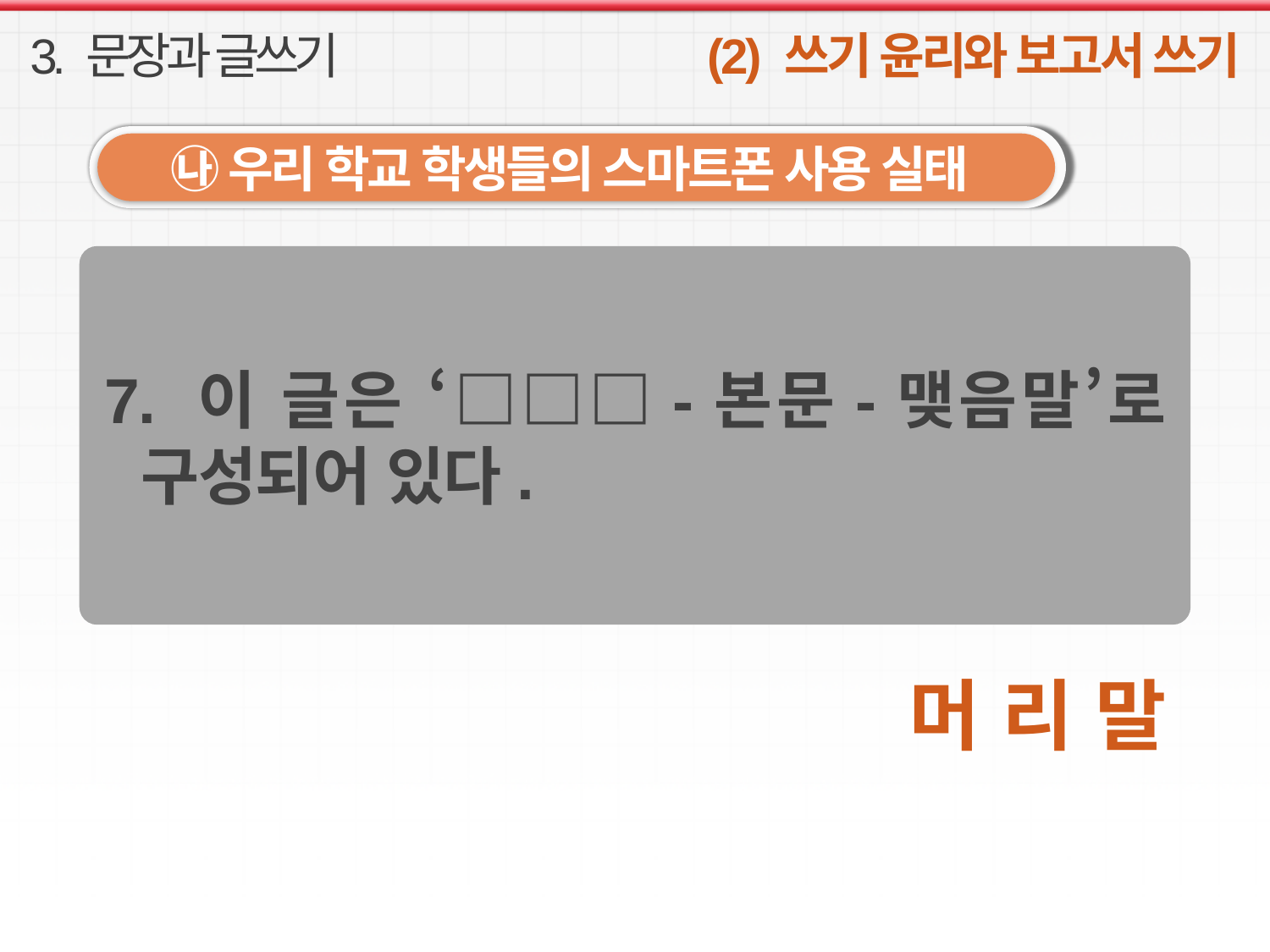

3. 문장과 글쓰기
(2) 쓰기 윤리와 보고서 쓰기

㉯ 우리 학교 학생들의 스마트폰 사용 실태

7. 이 글은 ‘□□□-본문-맺음말’로 구성되어 있다.
머 리 말